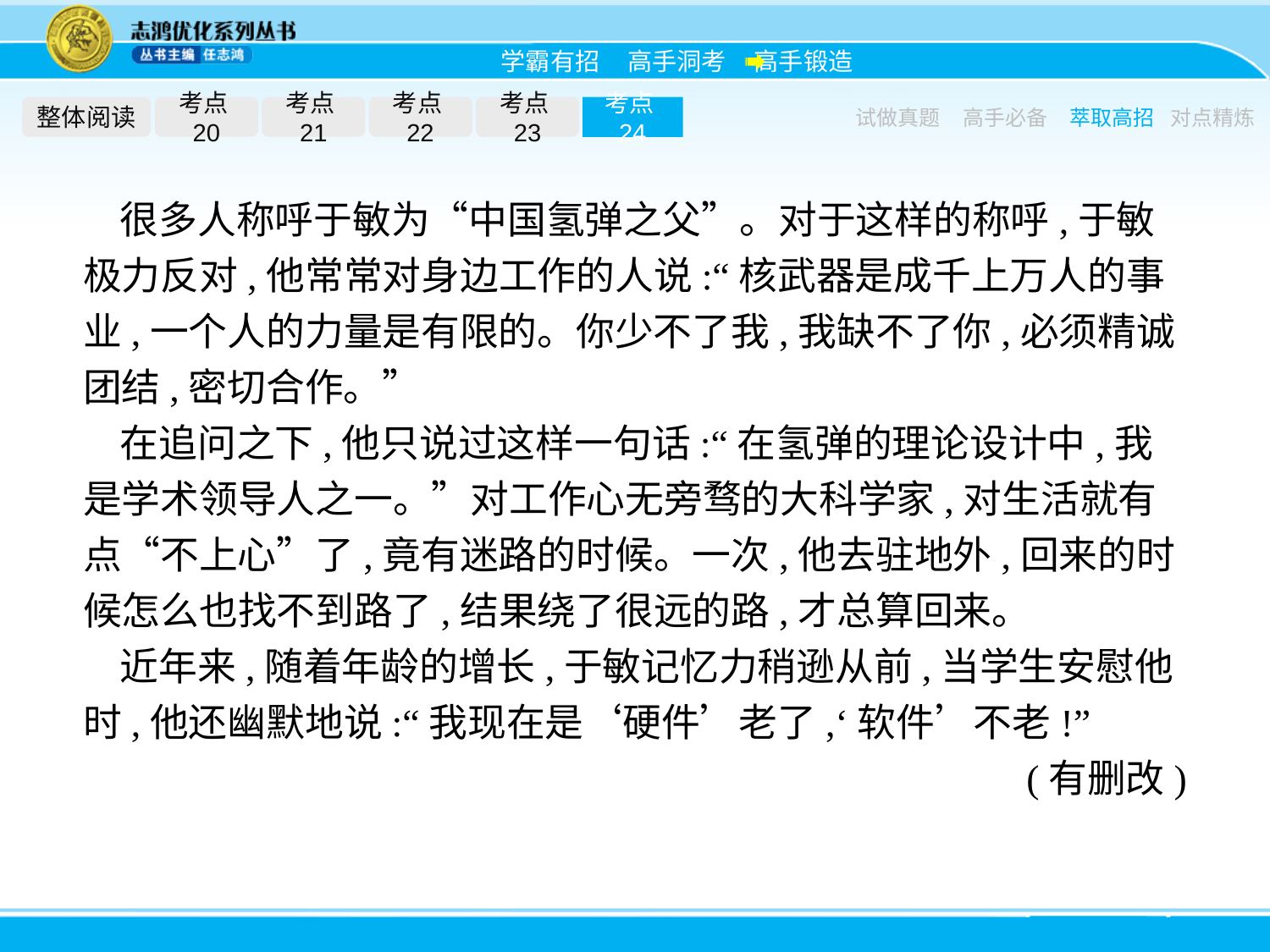

整体阅读
考点20
考点21
考点22
考点23
考点24
试做真题
高手必备
萃取高招
对点精炼
很多人称呼于敏为“中国氢弹之父”。对于这样的称呼,于敏极力反对,他常常对身边工作的人说:“核武器是成千上万人的事业,一个人的力量是有限的。你少不了我,我缺不了你,必须精诚团结,密切合作。”
在追问之下,他只说过这样一句话:“在氢弹的理论设计中,我是学术领导人之一。”对工作心无旁骛的大科学家,对生活就有点“不上心”了,竟有迷路的时候。一次,他去驻地外,回来的时候怎么也找不到路了,结果绕了很远的路,才总算回来。
近年来,随着年龄的增长,于敏记忆力稍逊从前,当学生安慰他时,他还幽默地说:“我现在是‘硬件’老了,‘软件’不老!”
(有删改)